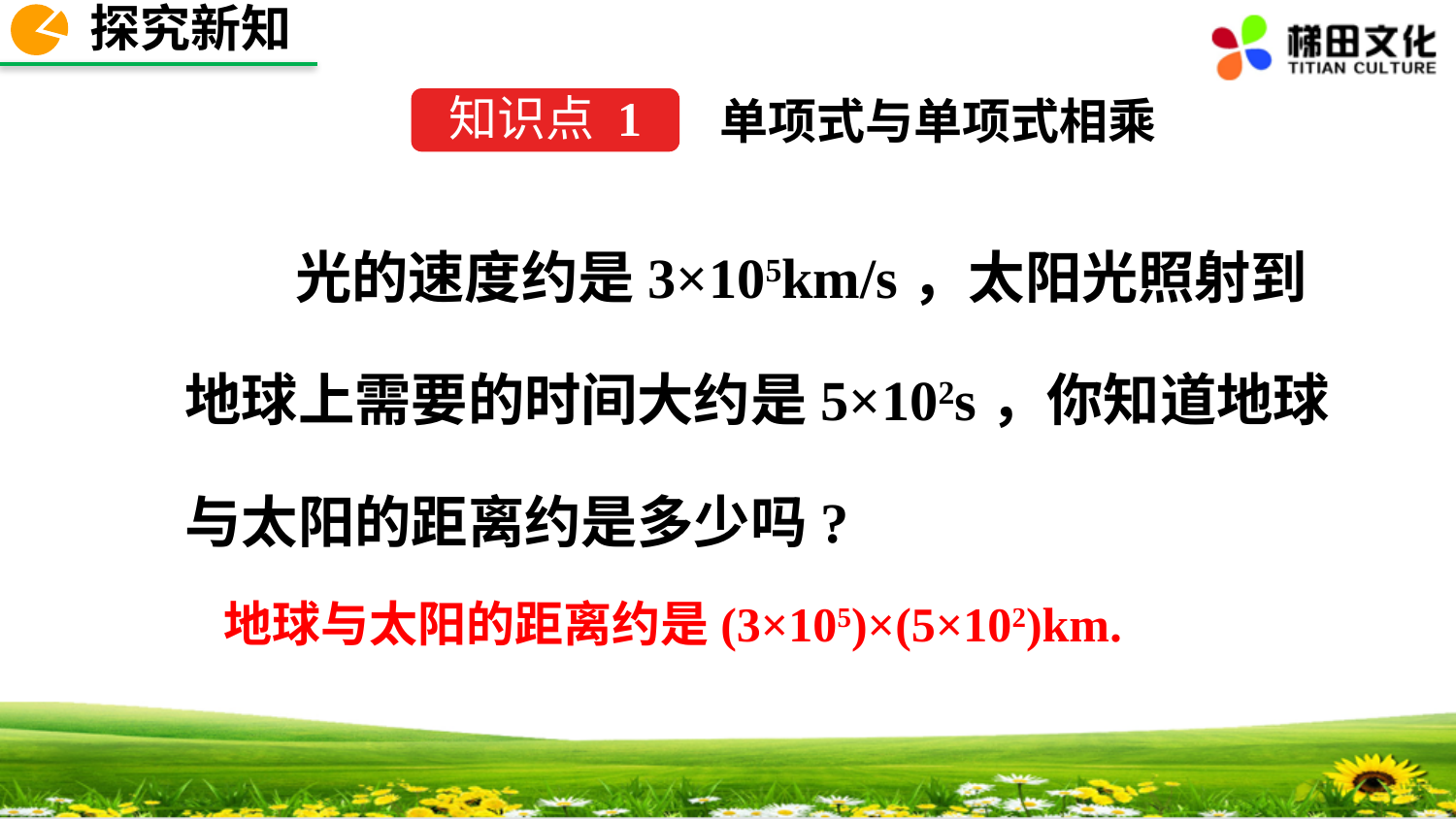

探究新知

单项式与单项式相乘

知识点 1
         光的速度约是3×105km/s，太阳光照射到地球上需要的时间大约是5×102s，你知道地球与太阳的距离约是多少吗?
地球与太阳的距离约是(3×105)×(5×102)km.